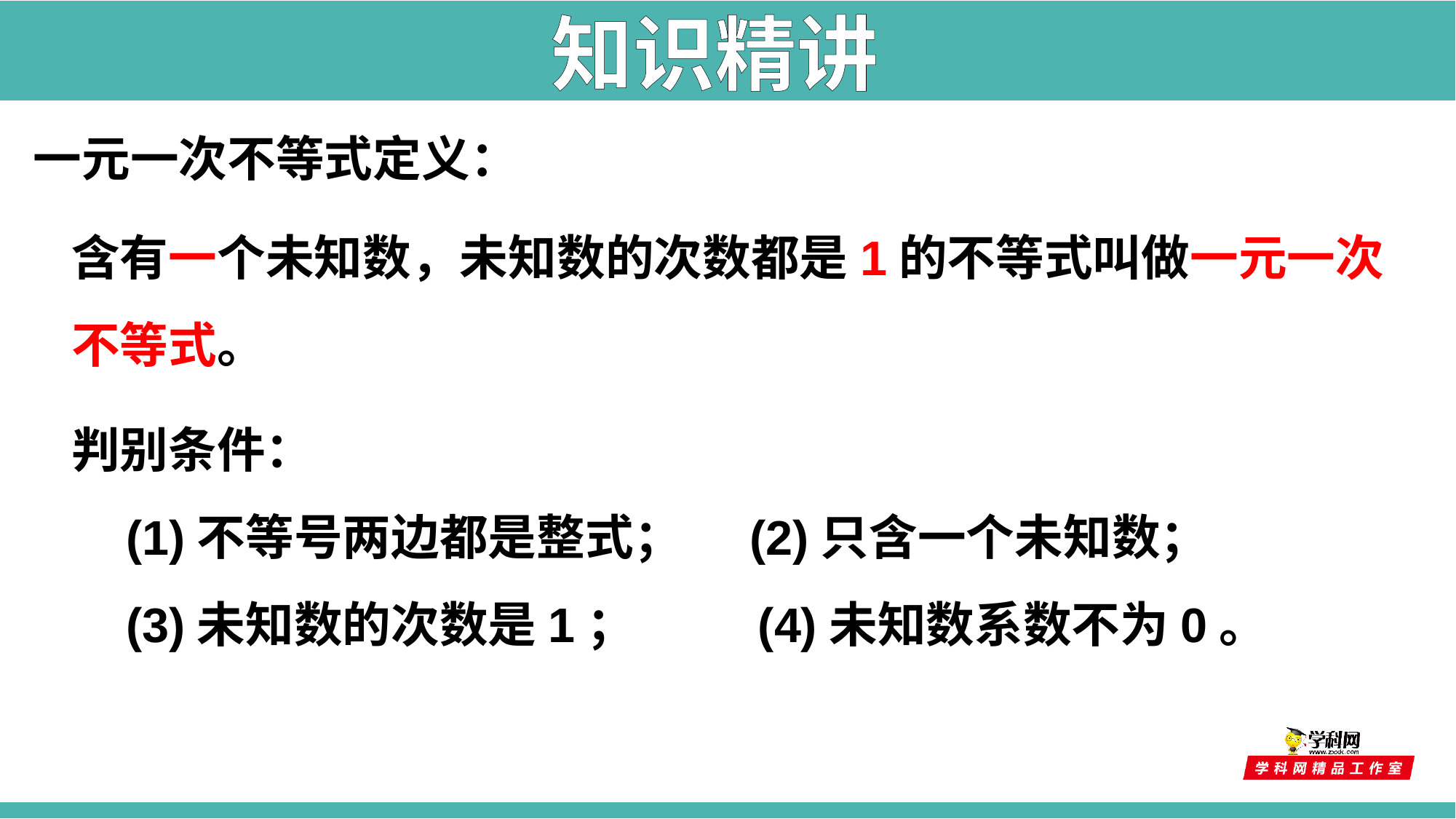

知识精讲
一元一次不等式定义：
含有一个未知数，未知数的次数都是1的不等式叫做一元一次不等式。
判别条件：
(1)不等号两边都是整式；     (2)只含一个未知数；
(3)未知数的次数是1；          (4)未知数系数不为0。